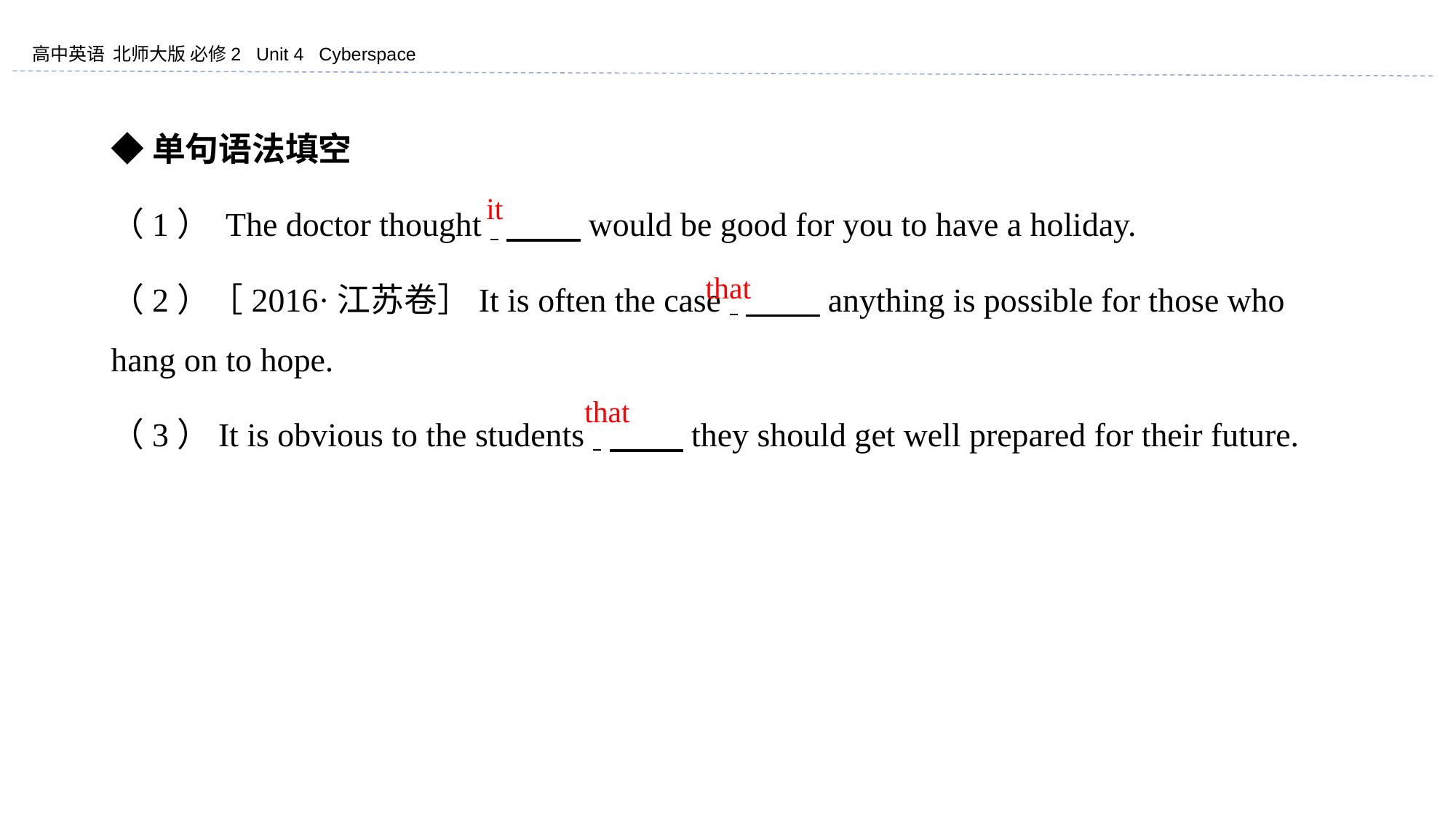

◆单句语法填空
（1） The doctor thought  　　 would be good for you to have a holiday.
（2）［2016·江苏卷］It is often the case  　　 anything is possible for those who hang on to hope.
（3）It is obvious to the students  　　 they should get well prepared for their future.

it
that
that